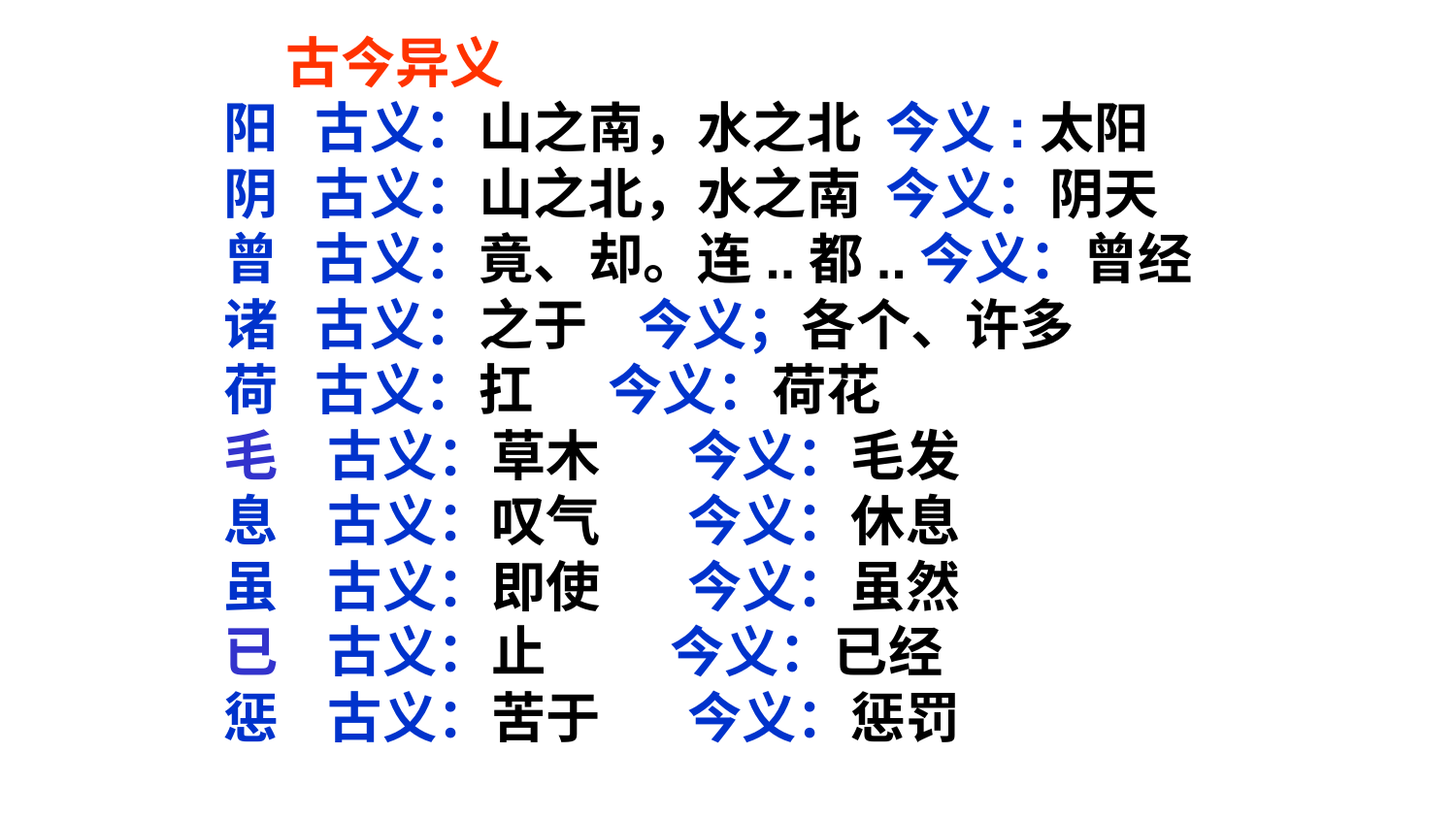

古今异义
阳   古义：山之南，水之北  今义:太阳
阴   古义：山之北，水之南  今义：阴天
曾   古义：竟、却。连..都..今义：曾经
诸   古义：之于    今义；各个、许多
荷   古义：扛      今义：荷花
毛    古义：草木       今义：毛发
息    古义：叹气       今义：休息
虽    古义：即使       今义：虽然
已    古义：止          今义：已经
惩    古义：苦于       今义：惩罚